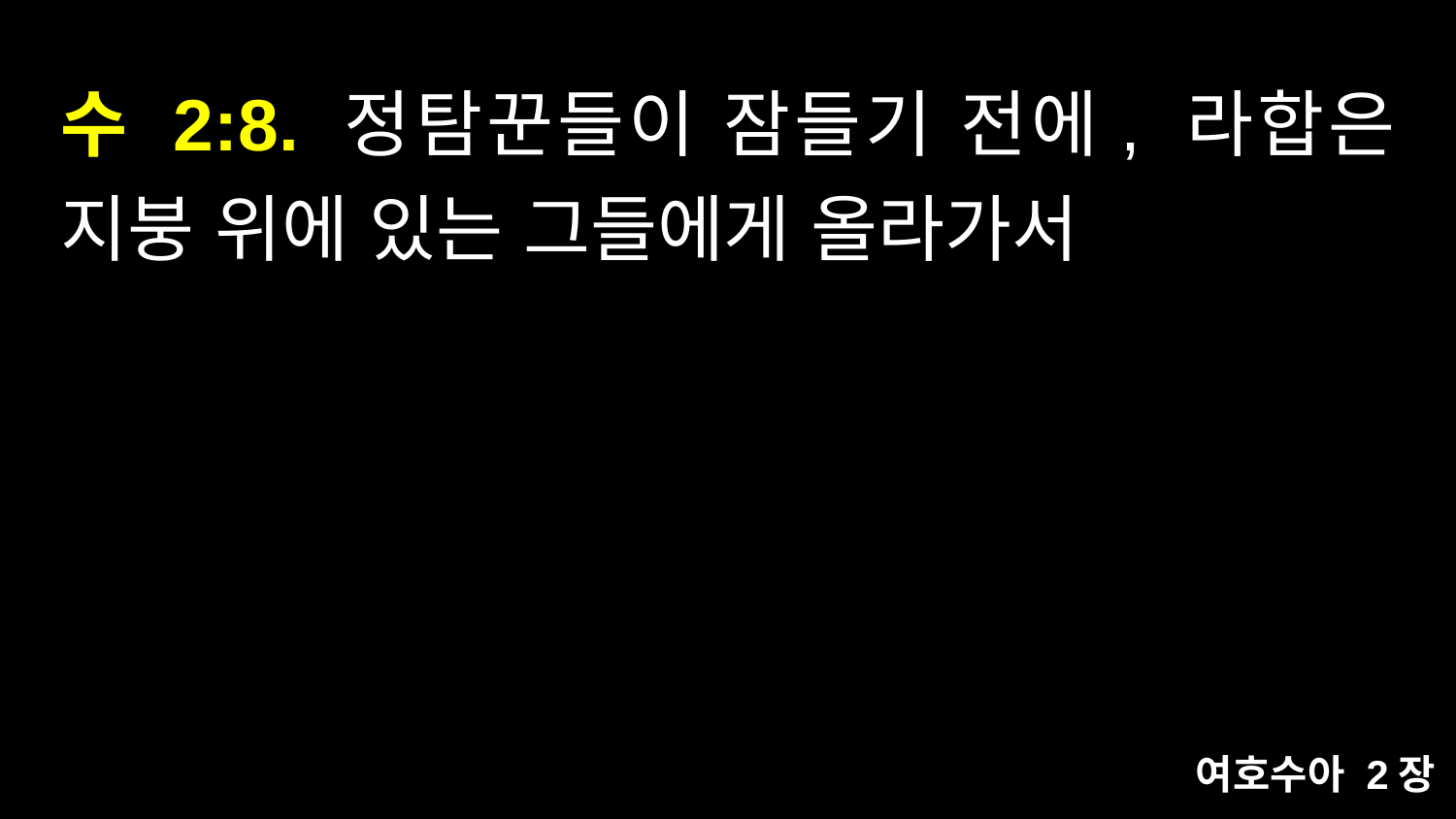

# 수 2:8. 정탐꾼들이 잠들기 전에, 라합은 지붕 위에 있는 그들에게 올라가서
여호수아 2장